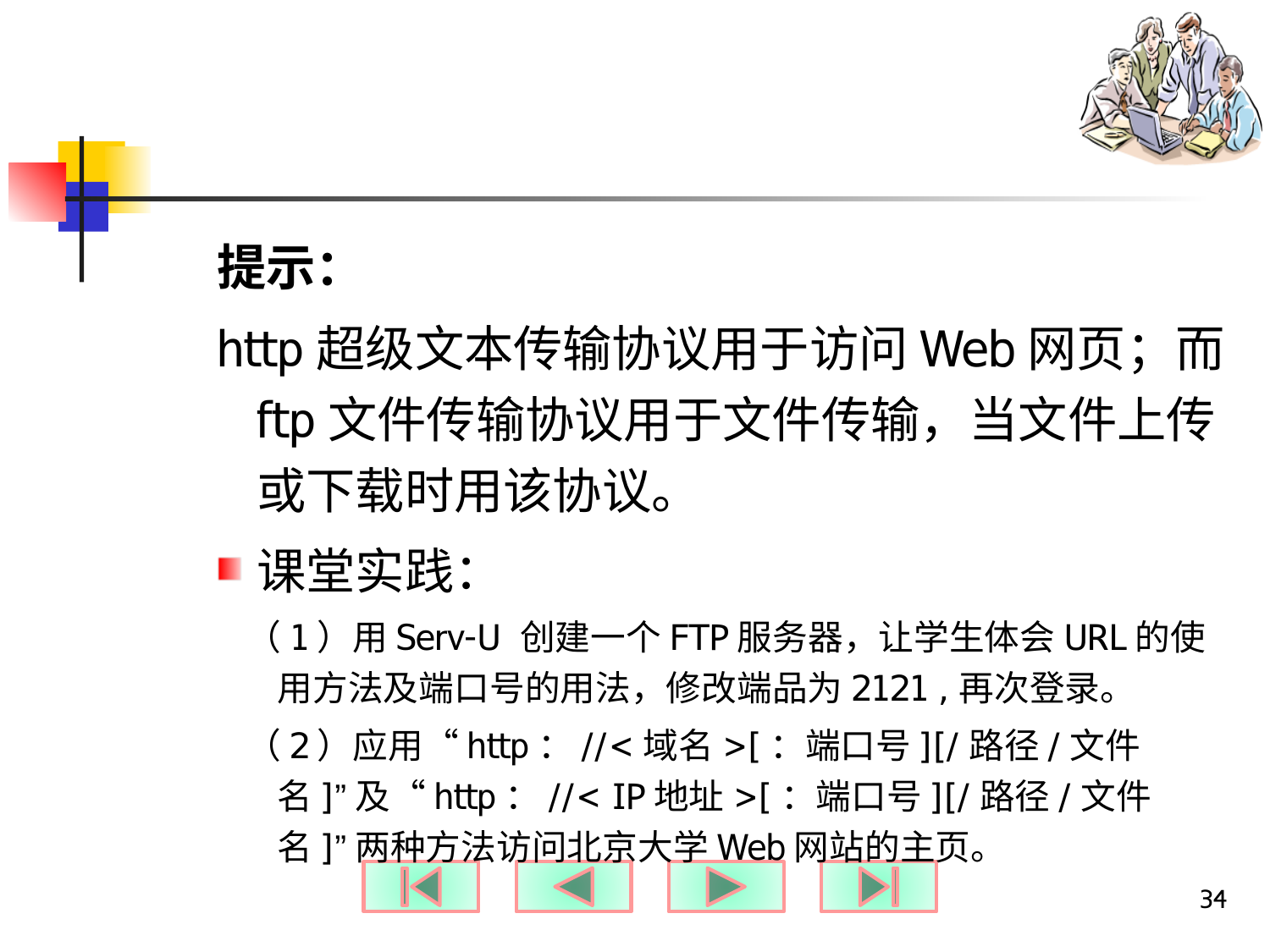

#
提示：
http超级文本传输协议用于访问Web网页；而ftp文件传输协议用于文件传输，当文件上传或下载时用该协议。
课堂实践：
（1）用Serv-U 创建一个FTP服务器，让学生体会URL的使用方法及端口号的用法，修改端品为2121 ,再次登录。
（2）应用“http：//<域名>[：端口号][/路径/文件名]”及“http：//< IP地址>[：端口号][/路径/文件名]”两种方法访问北京大学Web网站的主页。
34